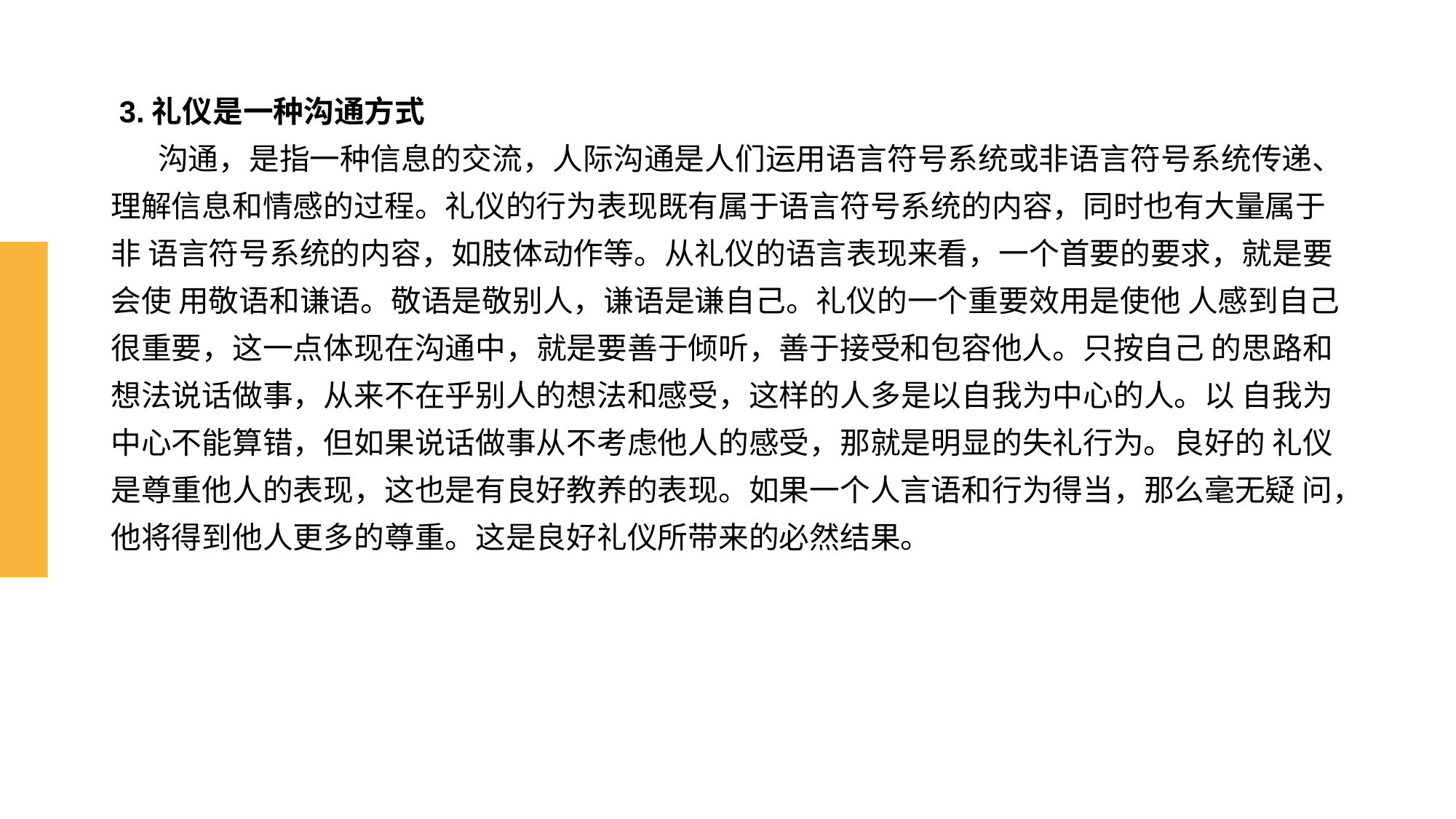

# 3.礼仪是一种沟通方式 沟通，是指一种信息的交流，人际沟通是人们运用语言符号系统或非语言符号系统传递、 理解信息和情感的过程。礼仪的行为表现既有属于语言符号系统的内容，同时也有大量属于非 语言符号系统的内容，如肢体动作等。从礼仪的语言表现来看，一个首要的要求，就是要会使 用敬语和谦语。敬语是敬别人，谦语是谦自己。礼仪的一个重要效用是使他 人感到自己很重要，这一点体现在沟通中，就是要善于倾听，善于接受和包容他人。只按自己 的思路和想法说话做事，从来不在乎别人的想法和感受，这样的人多是以自我为中心的人。以 自我为中心不能算错，但如果说话做事从不考虑他人的感受，那就是明显的失礼行为。良好的 礼仪是尊重他人的表现，这也是有良好教养的表现。如果一个人言语和行为得当，那么毫无疑 问，他将得到他人更多的尊重。这是良好礼仪所带来的必然结果。